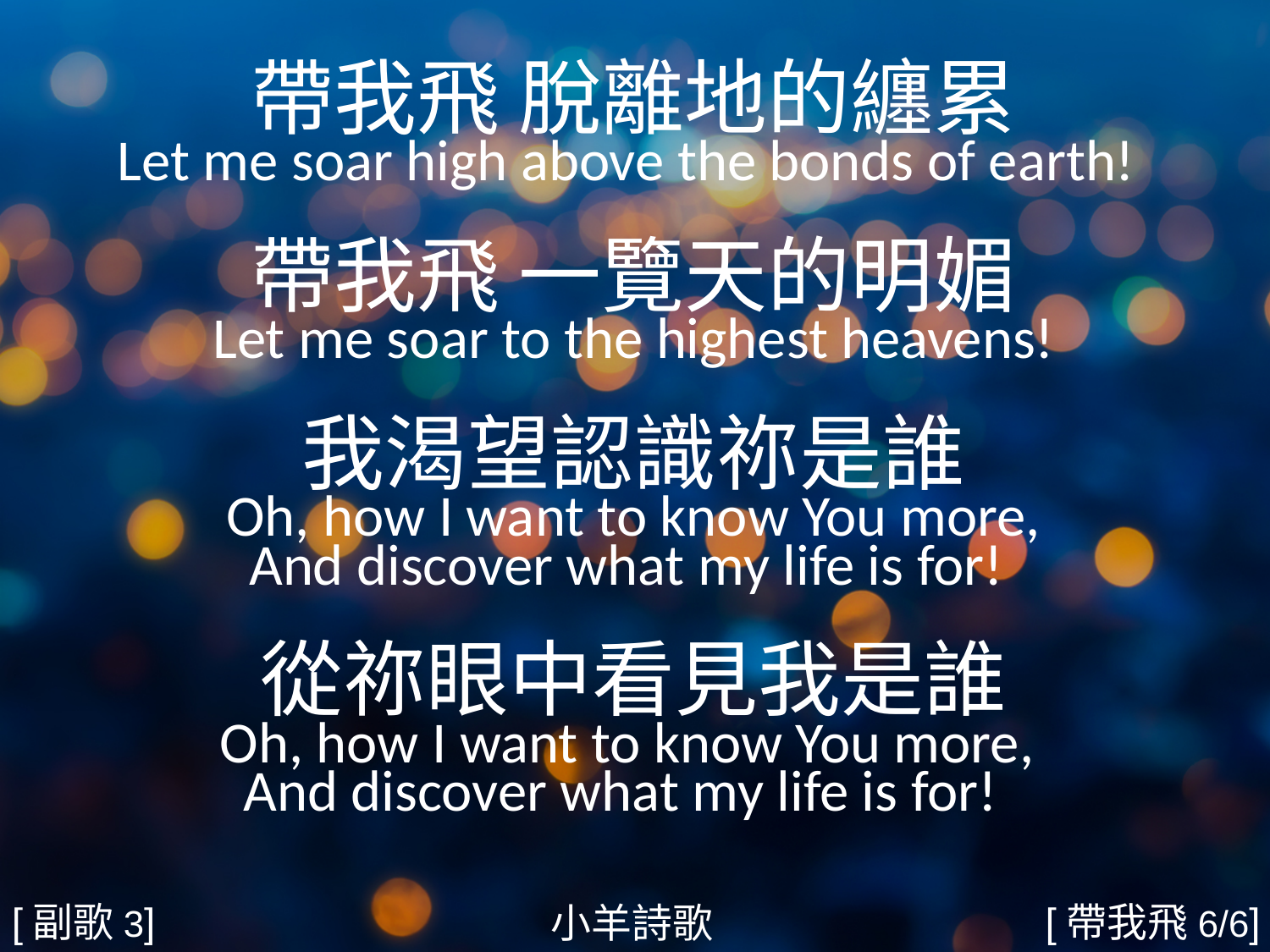

帶我飛 脫離地的纏累
Let me soar high above the bonds of earth!

帶我飛 一覽天的明媚
Let me soar to the highest heavens!

我渴望認識祢是誰
Oh, how I want to know You more,
 And discover what my life is for!

從祢眼中看見我是誰
Oh, how I want to know You more,
And discover what my life is for!

#

[副歌3]
[帶我飛6/6]
小羊詩歌